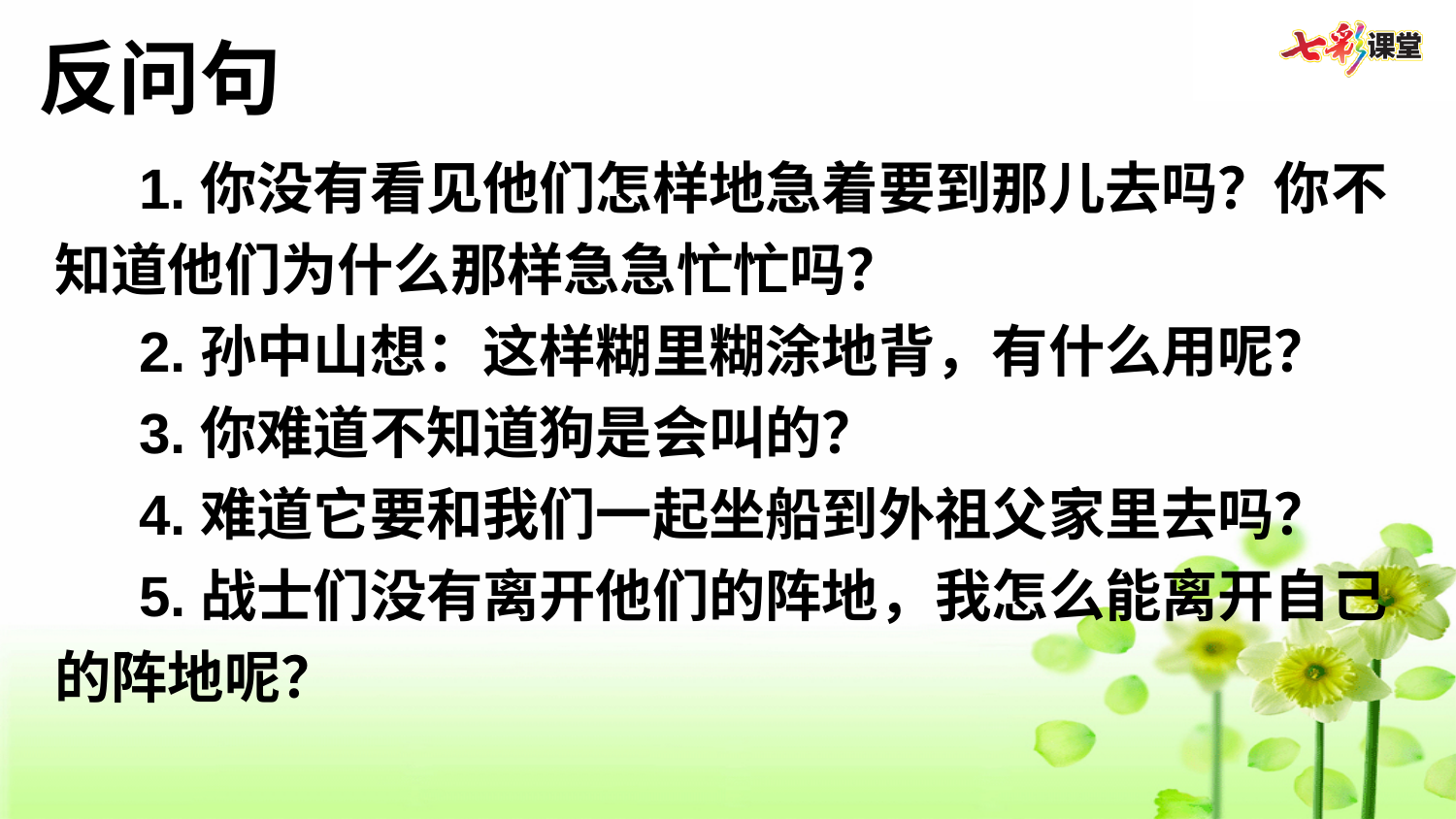

反问句
1.你没有看见他们怎样地急着要到那儿去吗？你不知道他们为什么那样急急忙忙吗？
2.孙中山想：这样糊里糊涂地背，有什么用呢？
3.你难道不知道狗是会叫的？
4.难道它要和我们一起坐船到外祖父家里去吗？
5.战士们没有离开他们的阵地，我怎么能离开自己的阵地呢？